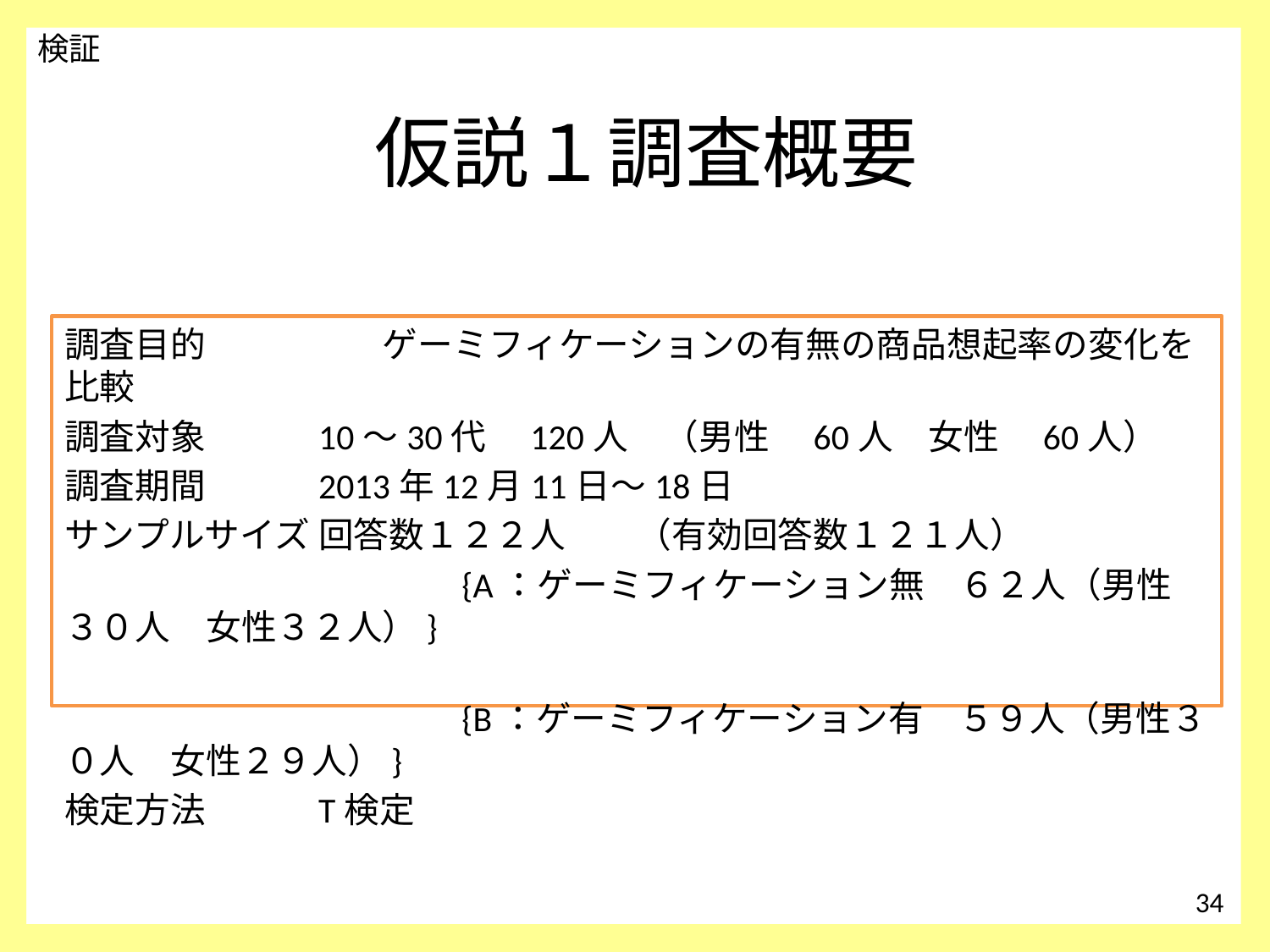

検証
# 仮説１調査概要
調査目的　　　　　ゲーミフィケーションの有無の商品想起率の変化を比較
調査対象	10～30代　120人　（男性　60人　女性　60人）
調査期間	2013年12月11日～18日
サンプルサイズ	回答数１２２人　　（有効回答数１２１人）
　　　　　　　　　　　{A：ゲーミフィケーション無　６２人（男性　３０人　女性３２人）}
　　　　　　　　　　　{B：ゲーミフィケーション有　５９人（男性３０人　女性２９人）}
検定方法	T検定
34